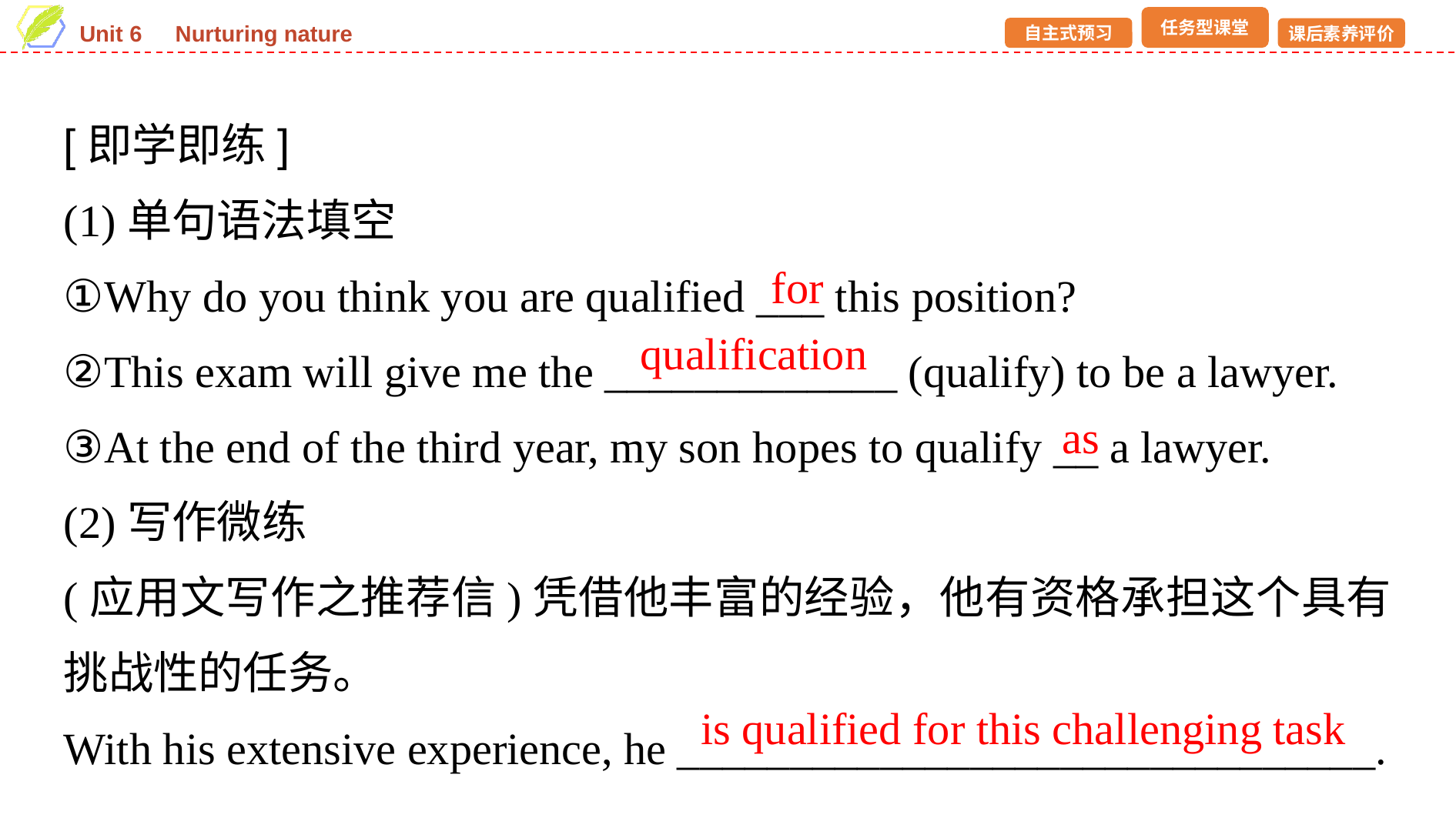

[即学即练]
(1)单句语法填空
①Why do you think you are qualified ___ this position?
②This exam will give me the _____________ (qualify) to be a lawyer.
③At the end of the third year, my son hopes to qualify __ a lawyer.
(2)写作微练
(应用文写作之推荐信)凭借他丰富的经验，他有资格承担这个具有挑战性的任务。
With his extensive experience, he _______________________________.
for
qualification
as
is qualified for this challenging task